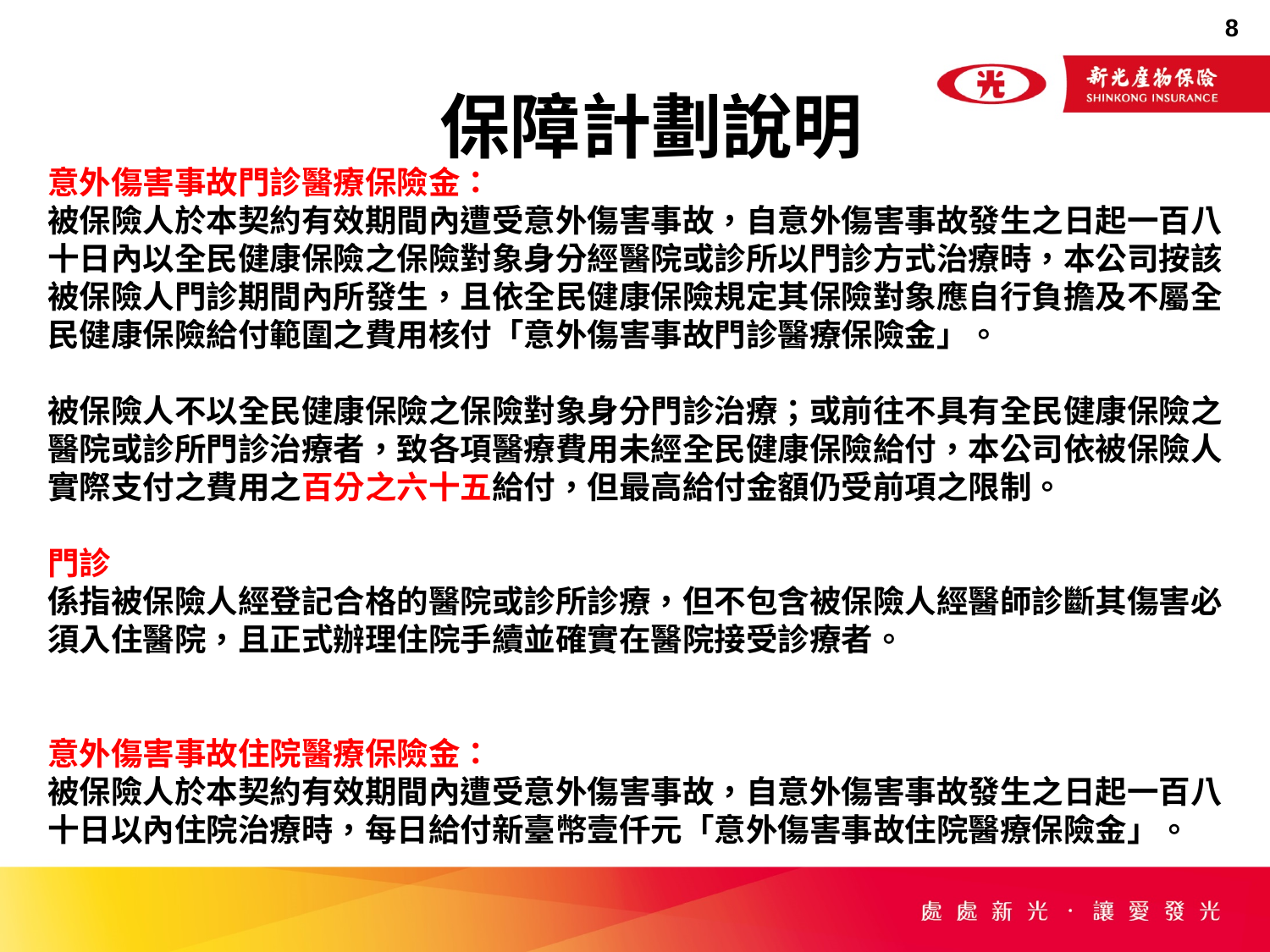

保障計劃說明
意外傷害事故門診醫療保險金：
被保險人於本契約有效期間內遭受意外傷害事故，自意外傷害事故發生之日起一百八十日內以全民健康保險之保險對象身分經醫院或診所以門診方式治療時，本公司按該被保險人門診期間內所發生，且依全民健康保險規定其保險對象應自行負擔及不屬全民健康保險給付範圍之費用核付「意外傷害事故門診醫療保險金」。

被保險人不以全民健康保險之保險對象身分門診治療；或前往不具有全民健康保險之醫院或診所門診治療者，致各項醫療費用未經全民健康保險給付，本公司依被保險人實際支付之費用之百分之六十五給付，但最高給付金額仍受前項之限制。

門診
係指被保險人經登記合格的醫院或診所診療，但不包含被保險人經醫師診斷其傷害必須入住醫院，且正式辦理住院手續並確實在醫院接受診療者。

意外傷害事故住院醫療保險金：
被保險人於本契約有效期間內遭受意外傷害事故，自意外傷害事故發生之日起一百八十日以內住院治療時，每日給付新臺幣壹仟元「意外傷害事故住院醫療保險金」。